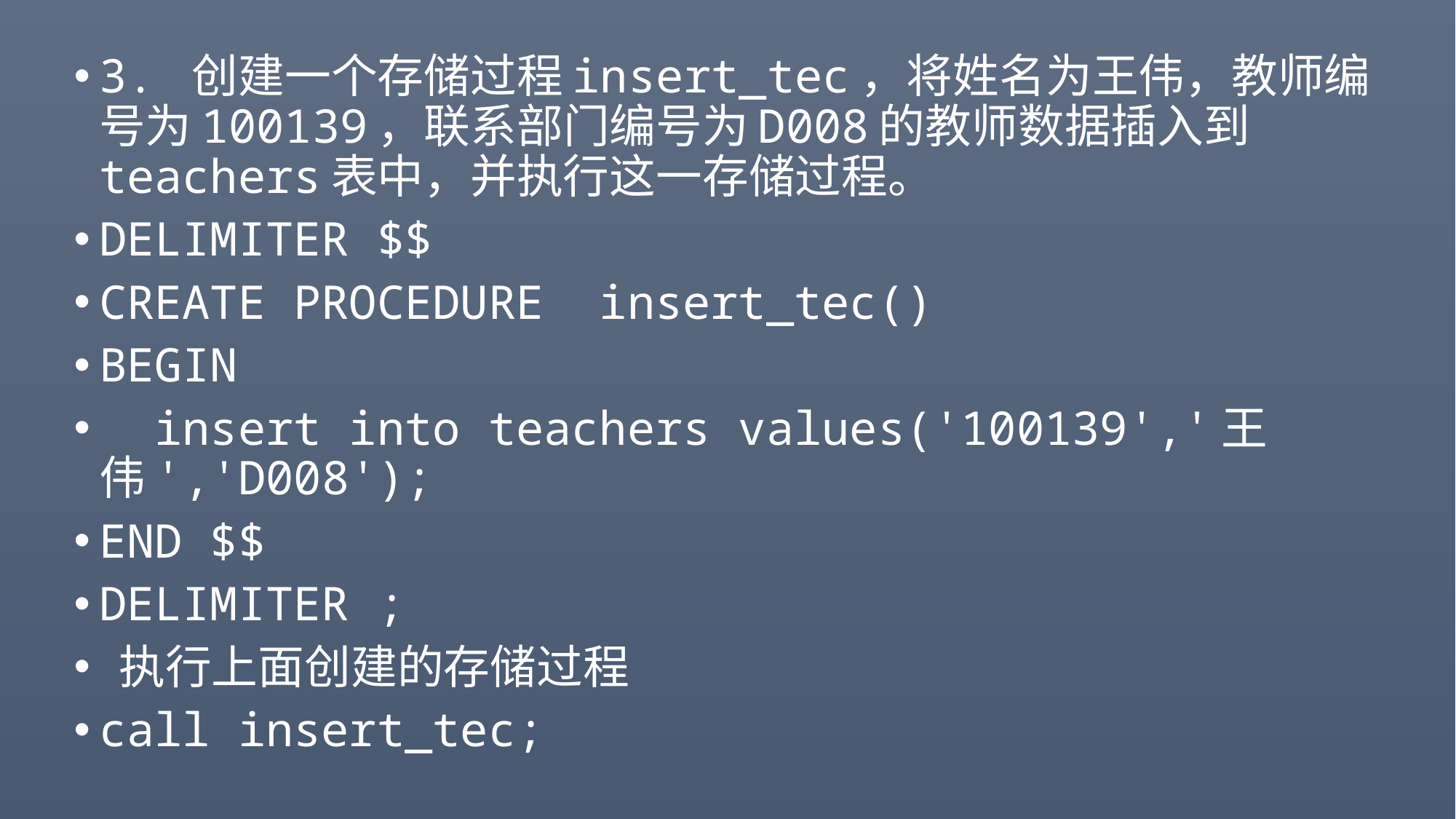

#
3. 创建一个存储过程insert_tec，将姓名为王伟，教师编号为100139，联系部门编号为D008的教师数据插入到teachers表中，并执行这一存储过程。
DELIMITER $$
CREATE PROCEDURE  insert_tec()
BEGIN
  insert into teachers values('100139','王伟','D008');
END $$
DELIMITER ;
 执行上面创建的存储过程
call insert_tec;